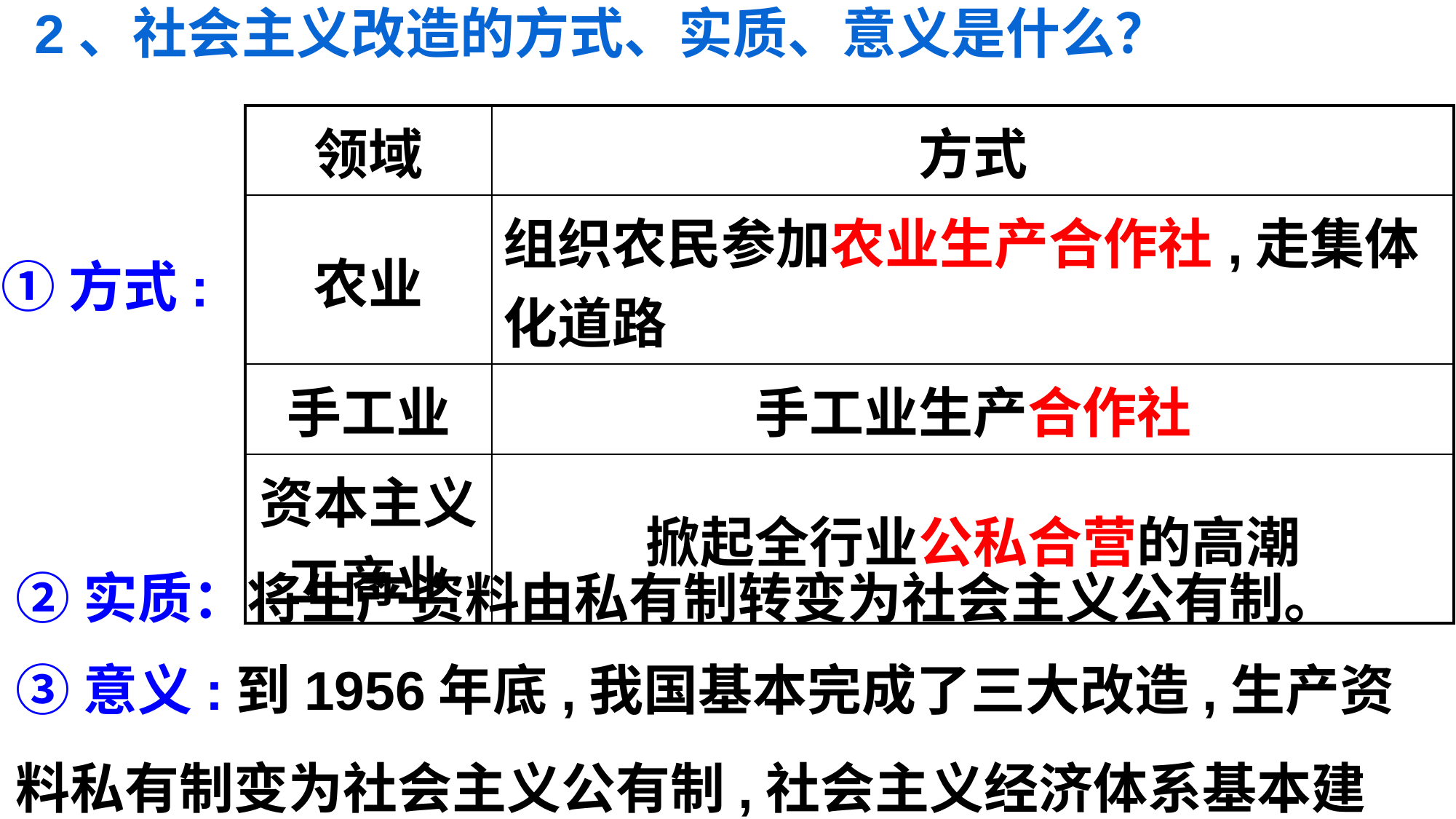

2、社会主义改造的方式、实质、意义是什么？
| 领域 | 方式 |
| --- | --- |
| 农业 | 组织农民参加农业生产合作社,走集体化道路 |
| 手工业 | 手工业生产合作社 |
| 资本主义工商业 | 掀起全行业公私合营的高潮 |
①方式:

②实质：将生产资料由私有制转变为社会主义公有制。

③意义:到1956年底,我国基本完成了三大改造,生产资料私有制变为社会主义公有制,社会主义经济体系基本建立起来。